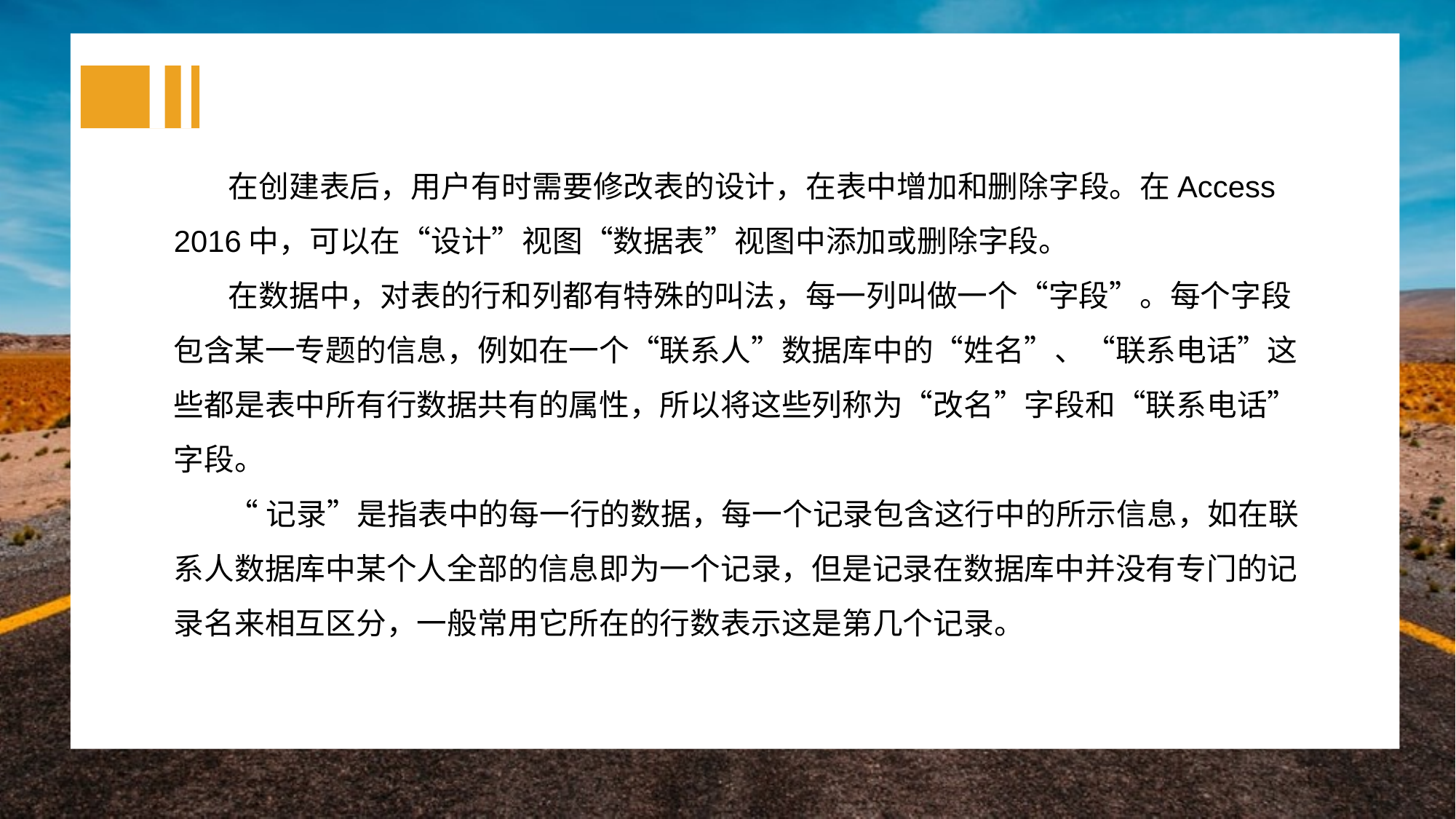

在创建表后，用户有时需要修改表的设计，在表中增加和删除字段。在Access 2016中，可以在“设计”视图“数据表”视图中添加或删除字段。
在数据中，对表的行和列都有特殊的叫法，每一列叫做一个“字段”。每个字段包含某一专题的信息，例如在一个“联系人”数据库中的“姓名”、“联系电话”这些都是表中所有行数据共有的属性，所以将这些列称为“改名”字段和“联系电话”字段。
“记录”是指表中的每一行的数据，每一个记录包含这行中的所示信息，如在联系人数据库中某个人全部的信息即为一个记录，但是记录在数据库中并没有专门的记录名来相互区分，一般常用它所在的行数表示这是第几个记录。